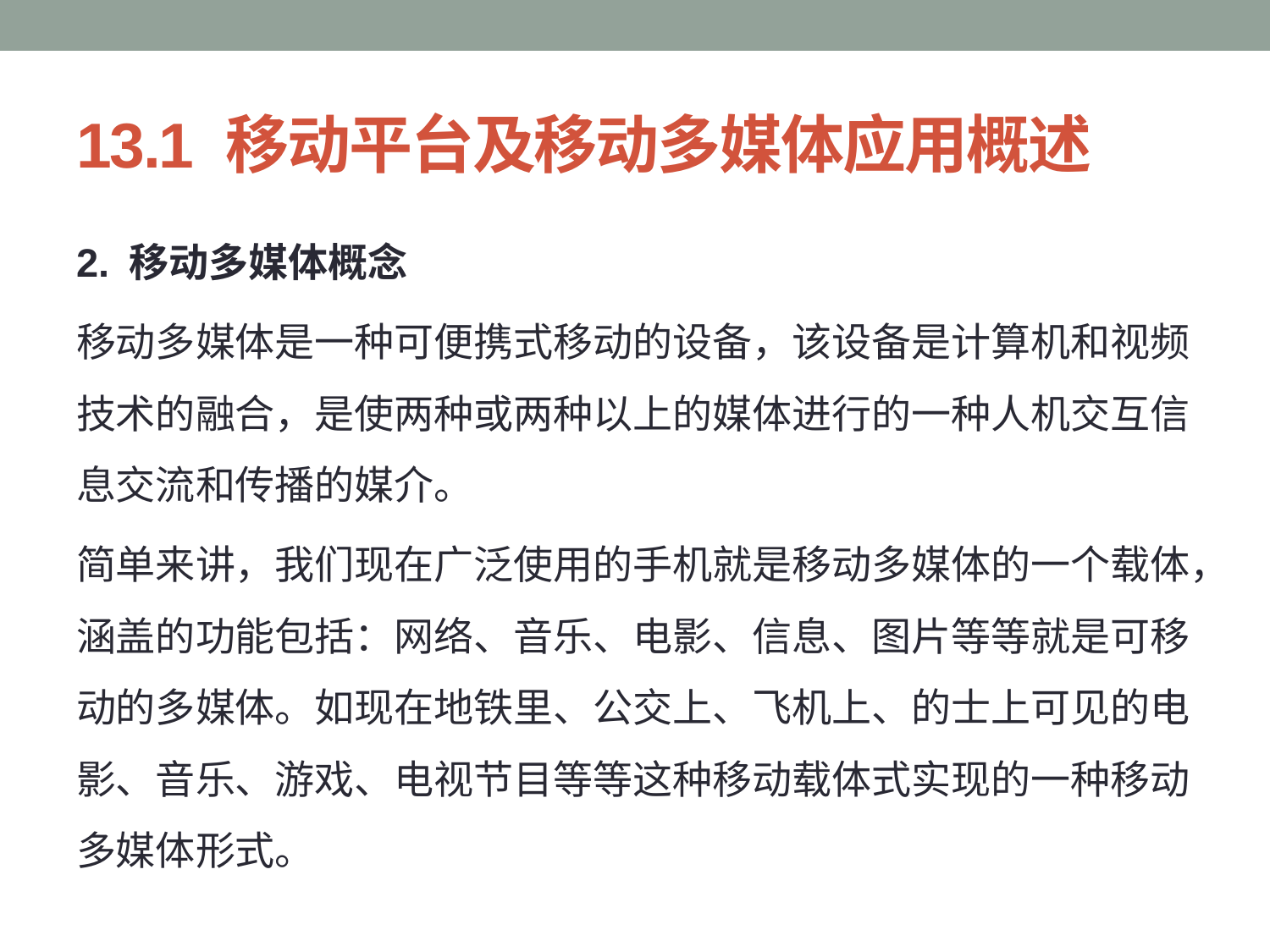

# 13.1 移动平台及移动多媒体应用概述
2. 移动多媒体概念
移动多媒体是一种可便携式移动的设备，该设备是计算机和视频技术的融合，是使两种或两种以上的媒体进行的一种人机交互信息交流和传播的媒介。
简单来讲，我们现在广泛使用的手机就是移动多媒体的一个载体，涵盖的功能包括：网络、音乐、电影、信息、图片等等就是可移动的多媒体。如现在地铁里、公交上、飞机上、的士上可见的电影、音乐、游戏、电视节目等等这种移动载体式实现的一种移动多媒体形式。